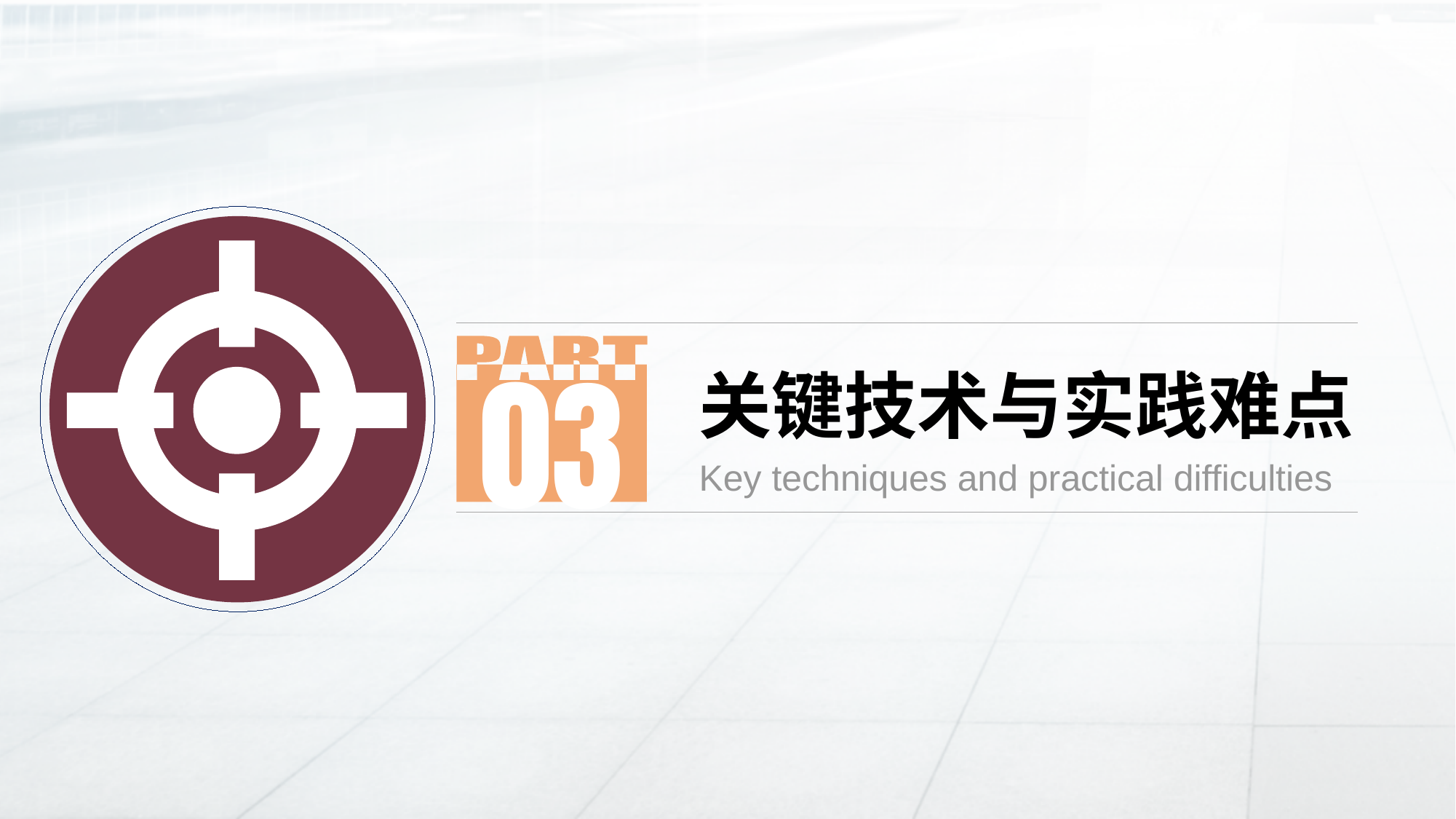

03
关键技术与实践难点

Key techniques and practical difficulties